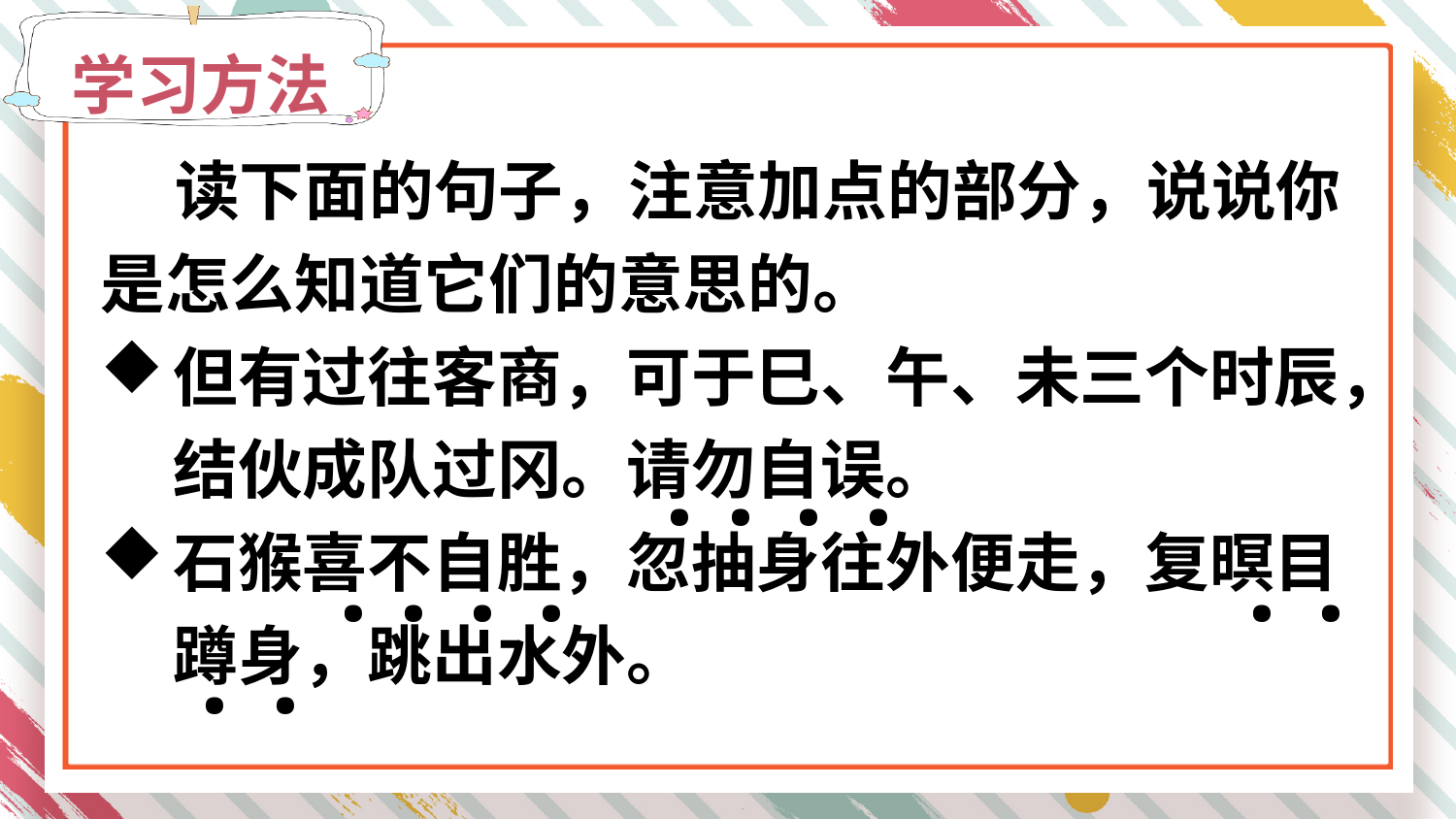

学习方法
    读下面的句子，注意加点的部分，说说你是怎么知道它们的意思的。
但有过往客商，可于巳、午、未三个时辰，结伙成队过冈。请勿自误。
石猴喜不自胜，忽抽身往外便走，复暝目蹲身，跳出水外。
.
.
.
.
.
.
.
.

.
.
.
.